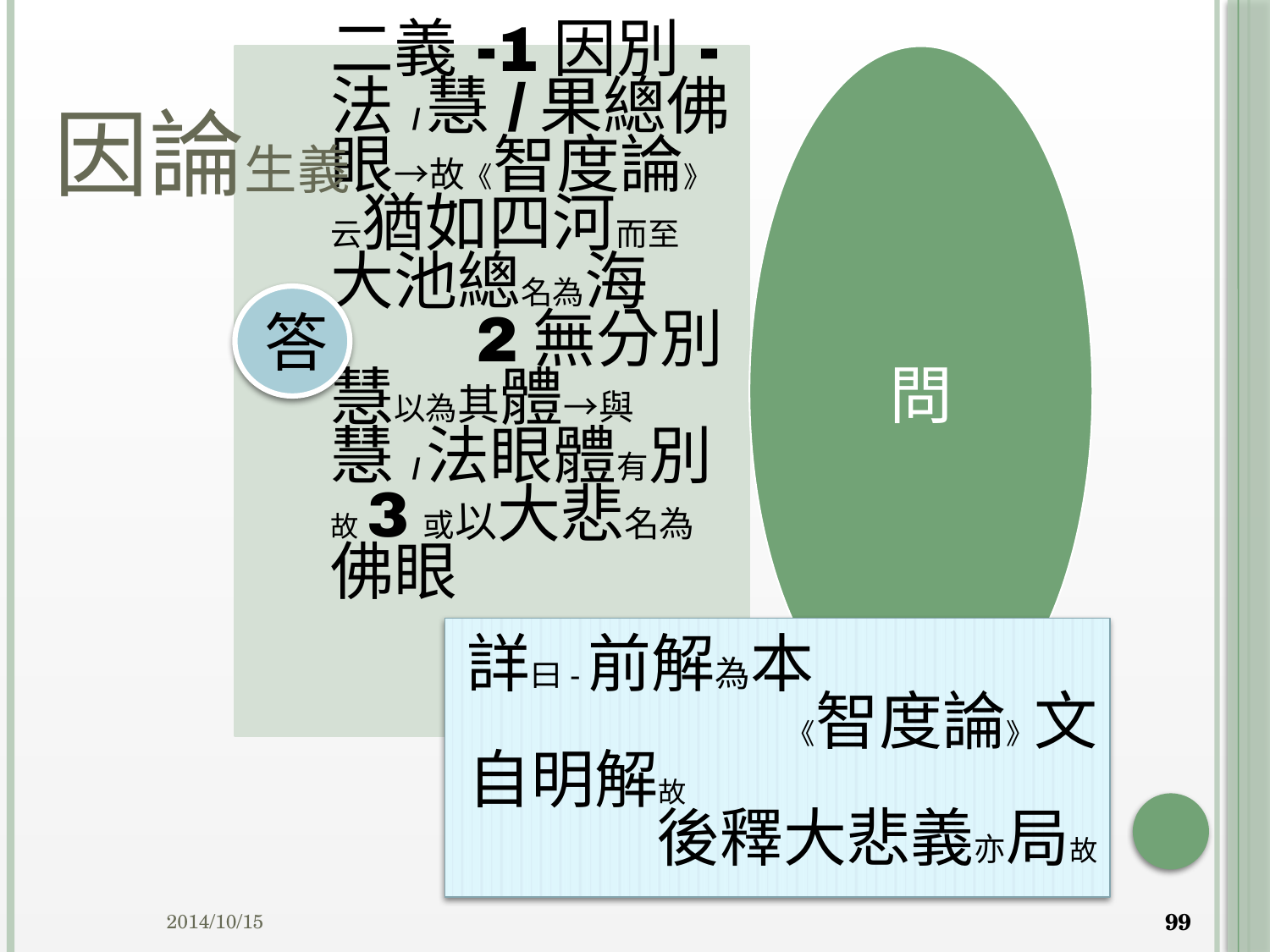

問
# 因論生義
答
詳曰-前解為本                                         《智度論》文自明解故                                  後釋大悲義亦局故
2014/10/15
99